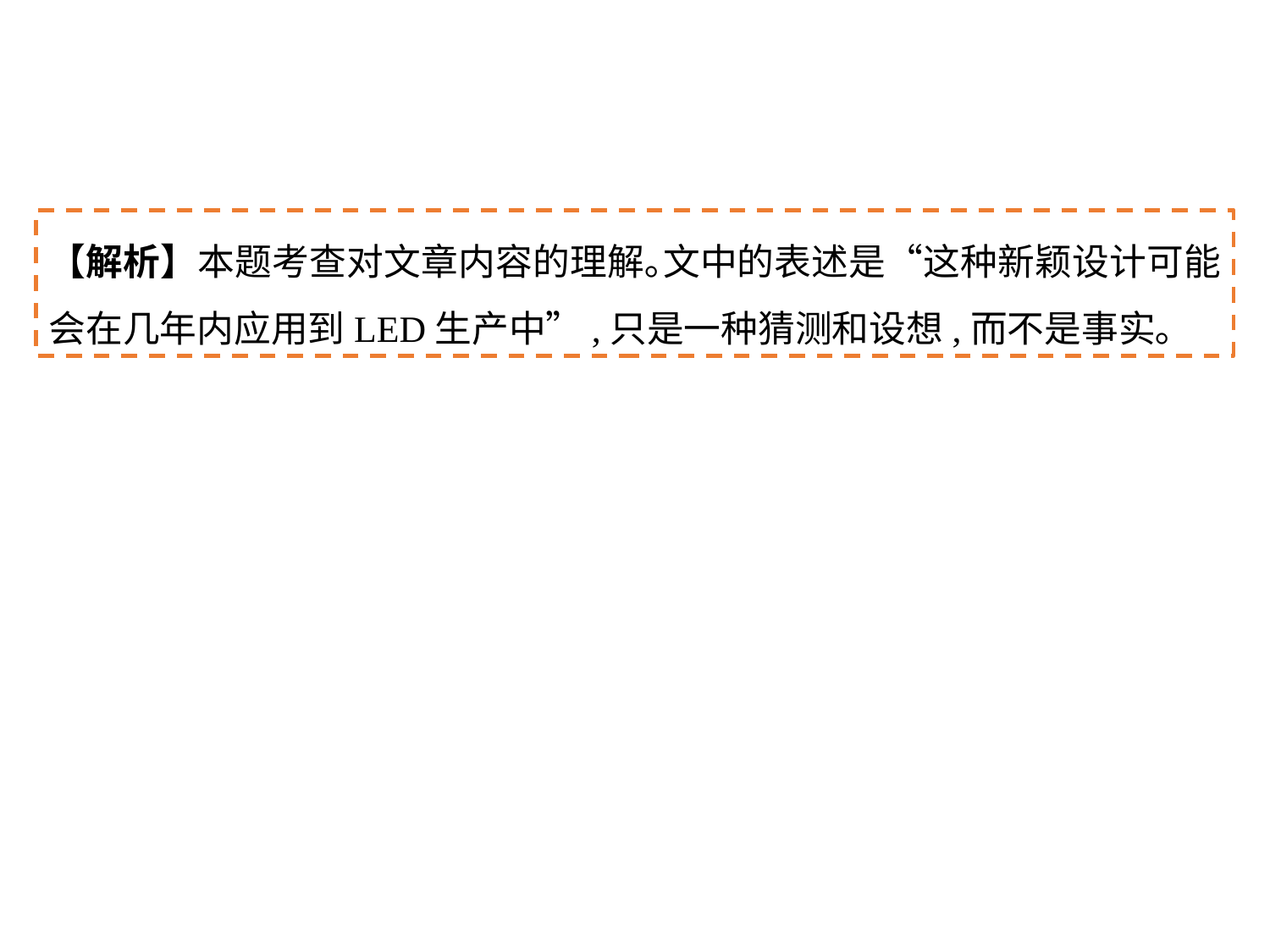

【解析】本题考查对文章内容的理解｡文中的表述是“这种新颖设计可能会在几年内应用到LED生产中”,只是一种猜测和设想,而不是事实｡